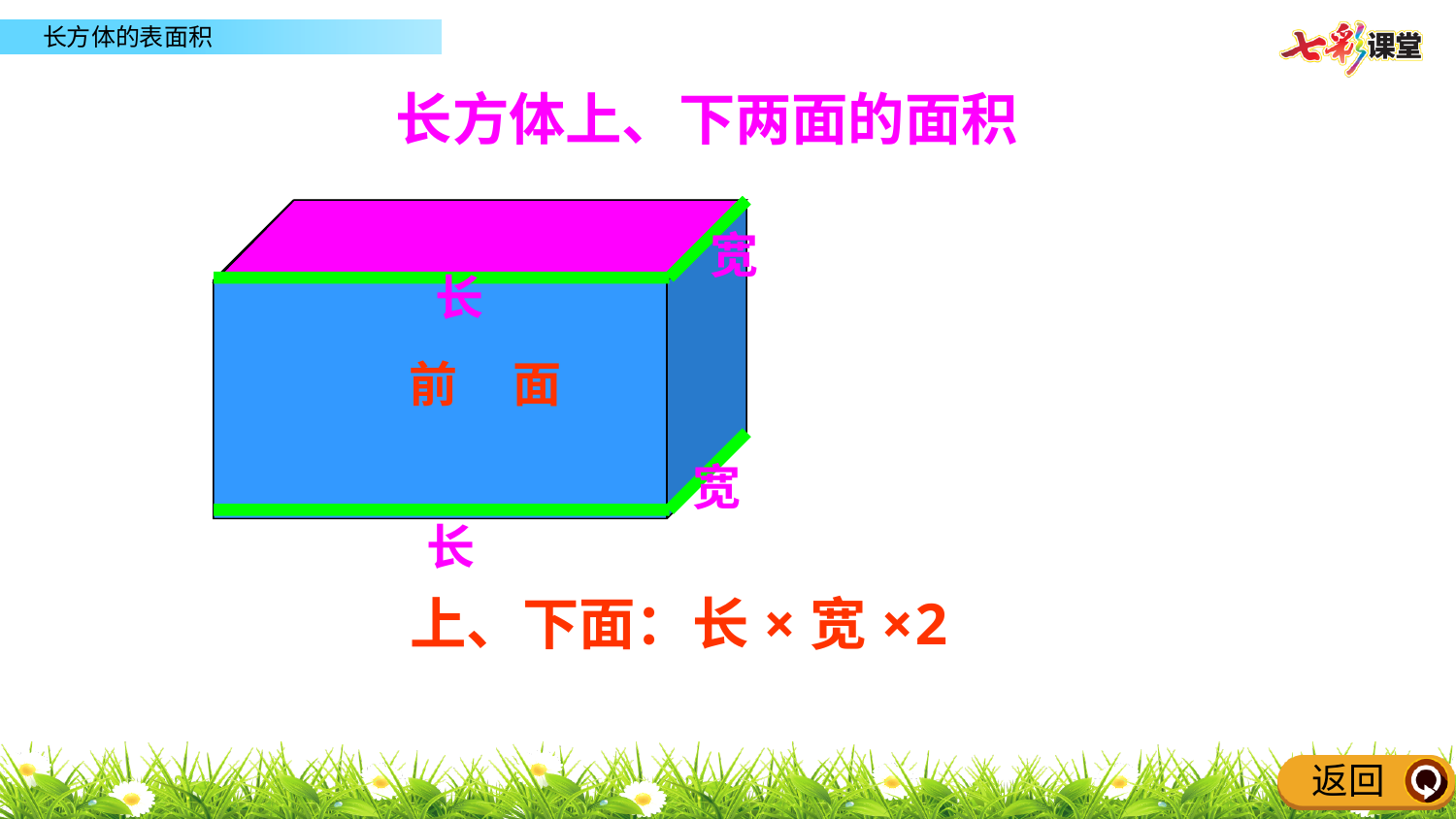

长方体上、下两面的面积
上  面

宽
长

上   面
宽
长
下   面
宽
长
前     面

宽
长
上、下面：长×宽×2